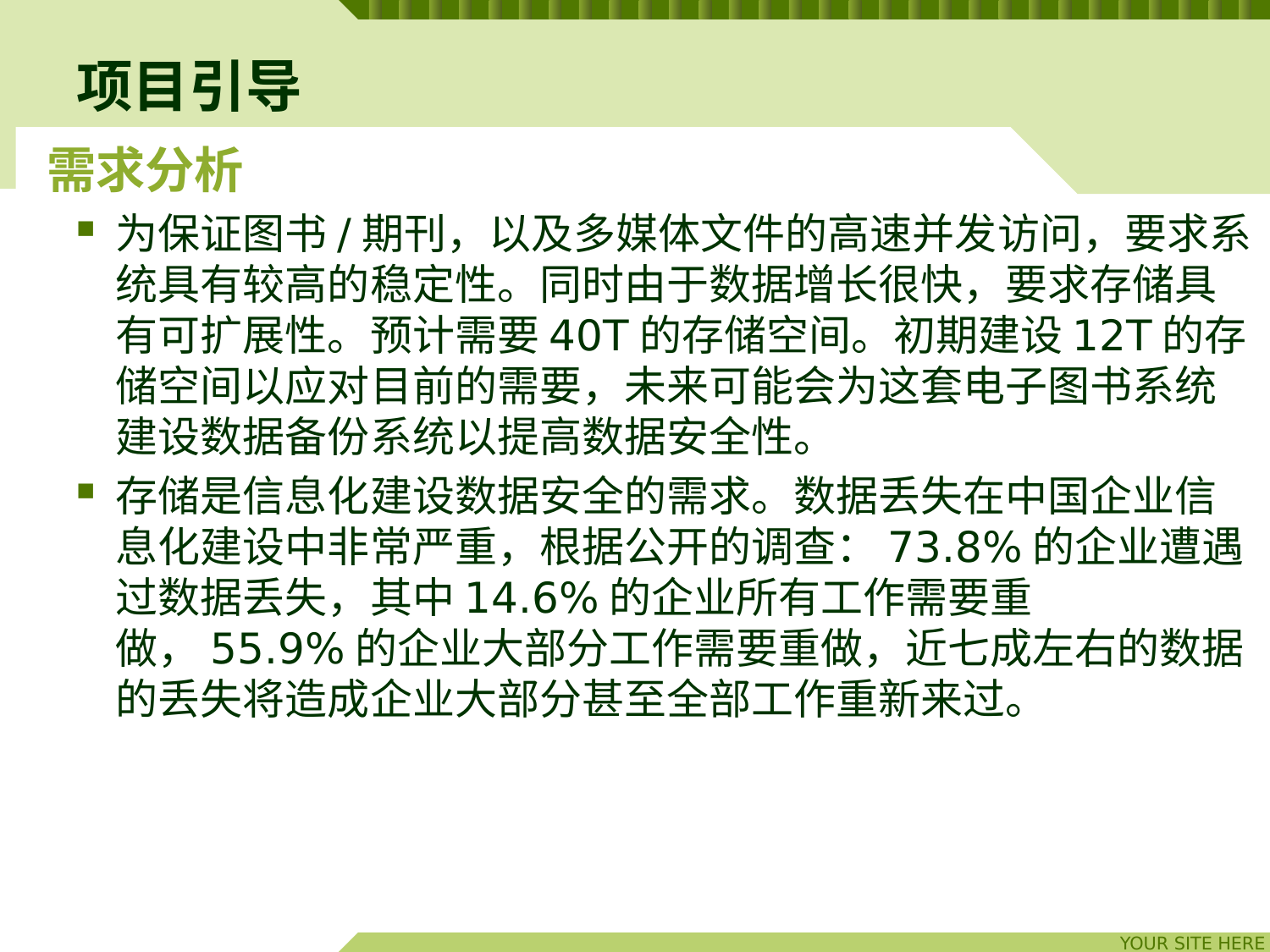

# 项目引导
  需求分析
为保证图书/期刊，以及多媒体文件的高速并发访问，要求系统具有较高的稳定性。同时由于数据增长很快，要求存储具有可扩展性。预计需要40T的存储空间。初期建设12T的存储空间以应对目前的需要，未来可能会为这套电子图书系统建设数据备份系统以提高数据安全性。
存储是信息化建设数据安全的需求。数据丢失在中国企业信息化建设中非常严重，根据公开的调查：73.8%的企业遭遇过数据丢失，其中14.6%的企业所有工作需要重做，55.9%的企业大部分工作需要重做，近七成左右的数据的丢失将造成企业大部分甚至全部工作重新来过。